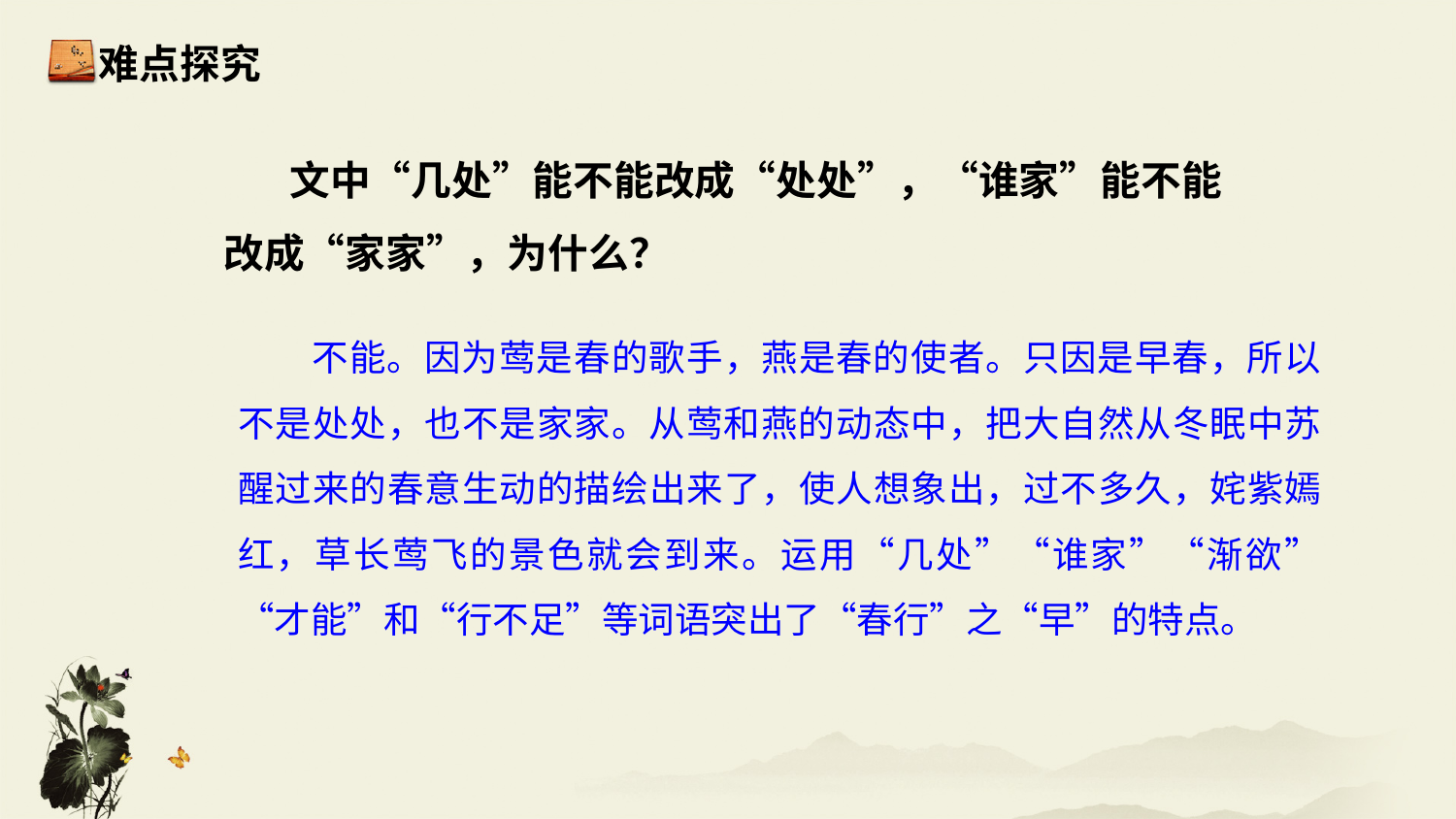

难点探究
              文中“几处”能不能改成“处处”，“谁家”能不能改成“家家”，为什么？

       不能。因为莺是春的歌手，燕是春的使者。只因是早春，所以不是处处，也不是家家。从莺和燕的动态中，把大自然从冬眠中苏醒过来的春意生动的描绘出来了，使人想象出，过不多久，姹紫嫣红，草长莺飞的景色就会到来。运用“几处”“谁家”“渐欲”“才能”和“行不足”等词语突出了“春行”之“早”的特点。